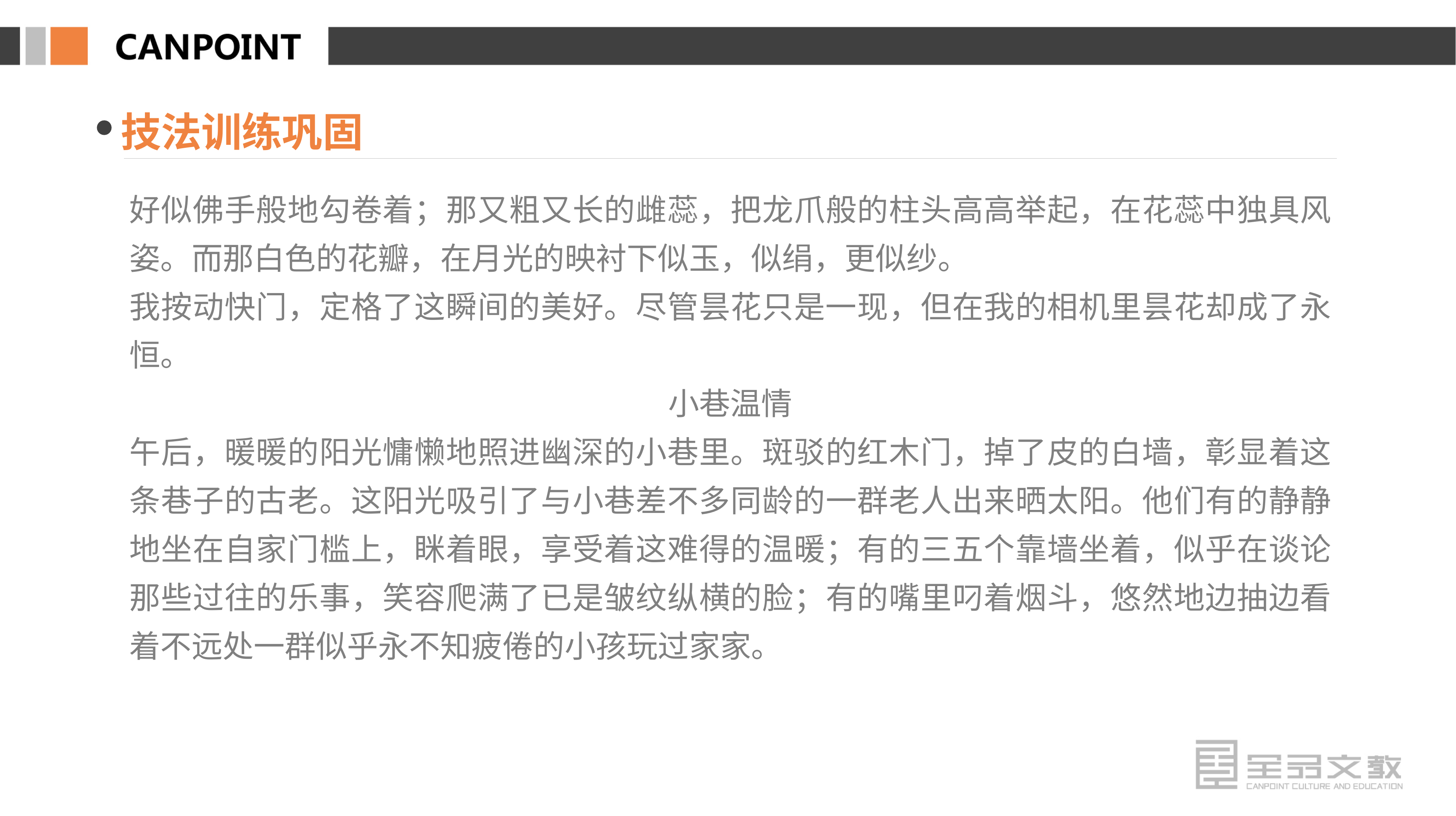

技法训练巩固

好似佛手般地勾卷着；那又粗又长的雌蕊，把龙爪般的柱头高高举起，在花蕊中独具风姿。而那白色的花瓣，在月光的映衬下似玉，似绢，更似纱。
我按动快门，定格了这瞬间的美好。尽管昙花只是一现，但在我的相机里昙花却成了永恒。
小巷温情
午后，暖暖的阳光慵懒地照进幽深的小巷里。斑驳的红木门，掉了皮的白墙，彰显着这条巷子的古老。这阳光吸引了与小巷差不多同龄的一群老人出来晒太阳。他们有的静静地坐在自家门槛上，眯着眼，享受着这难得的温暖；有的三五个靠墙坐着，似乎在谈论那些过往的乐事，笑容爬满了已是皱纹纵横的脸；有的嘴里叼着烟斗，悠然地边抽边看着不远处一群似乎永不知疲倦的小孩玩过家家。